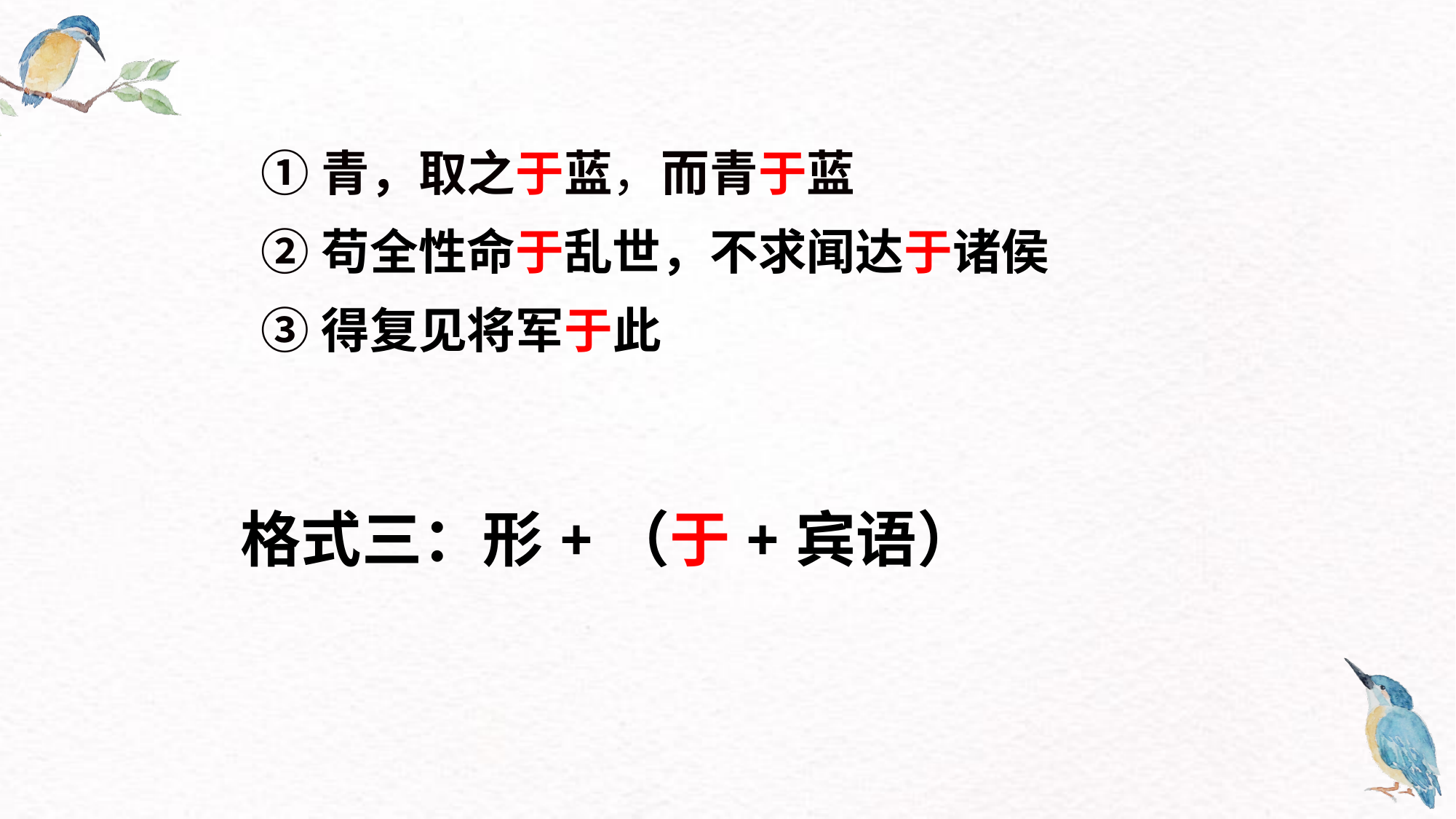

①青，取之于蓝，而青于蓝
②苟全性命于乱世，不求闻达于诸侯
③得复见将军于此
格式三：形+（于+宾语）